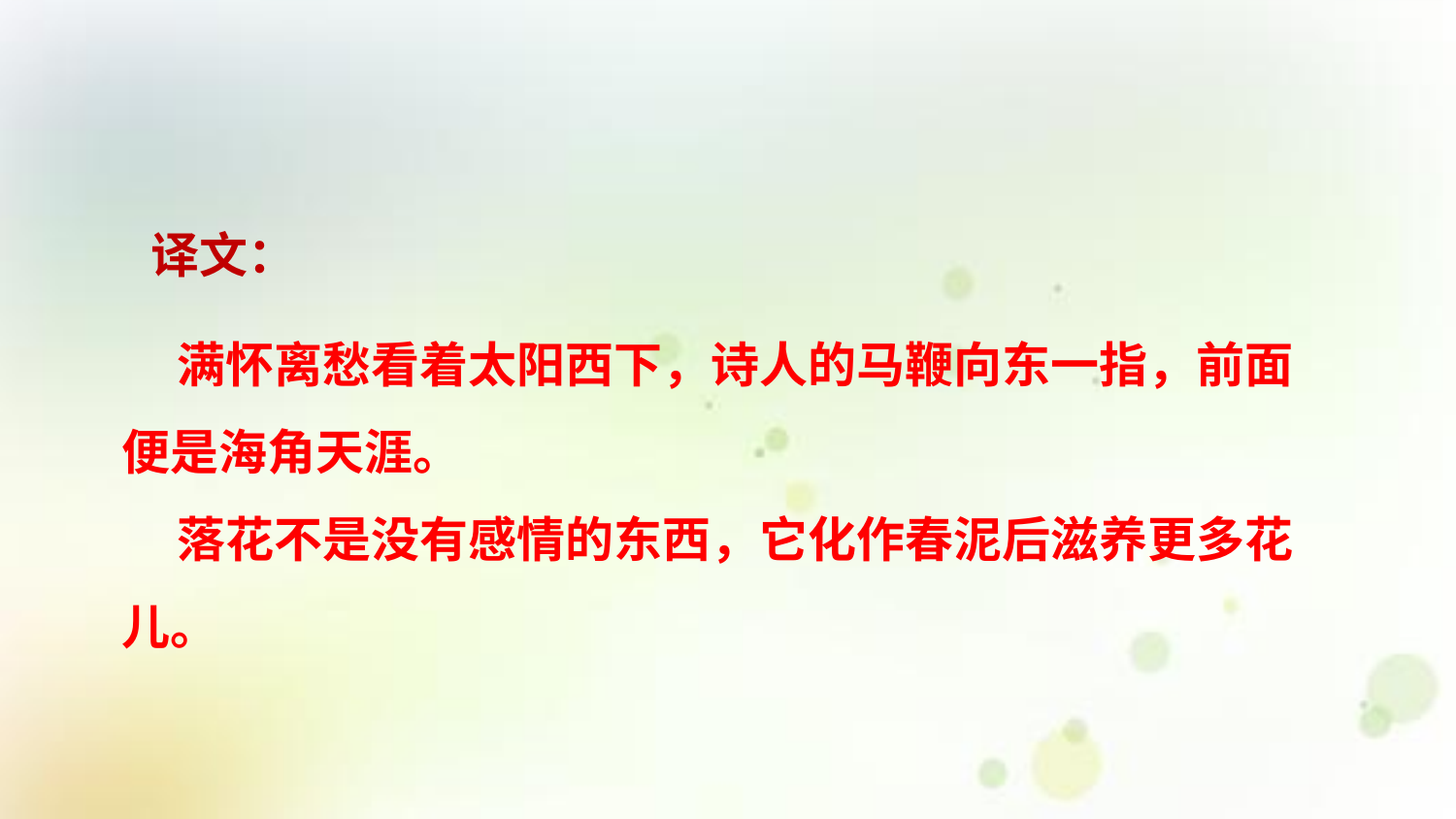

译文：
    满怀离愁看着太阳西下，诗人的马鞭向东一指，前面便是海角天涯。
    落花不是没有感情的东西，它化作春泥后滋养更多花儿。